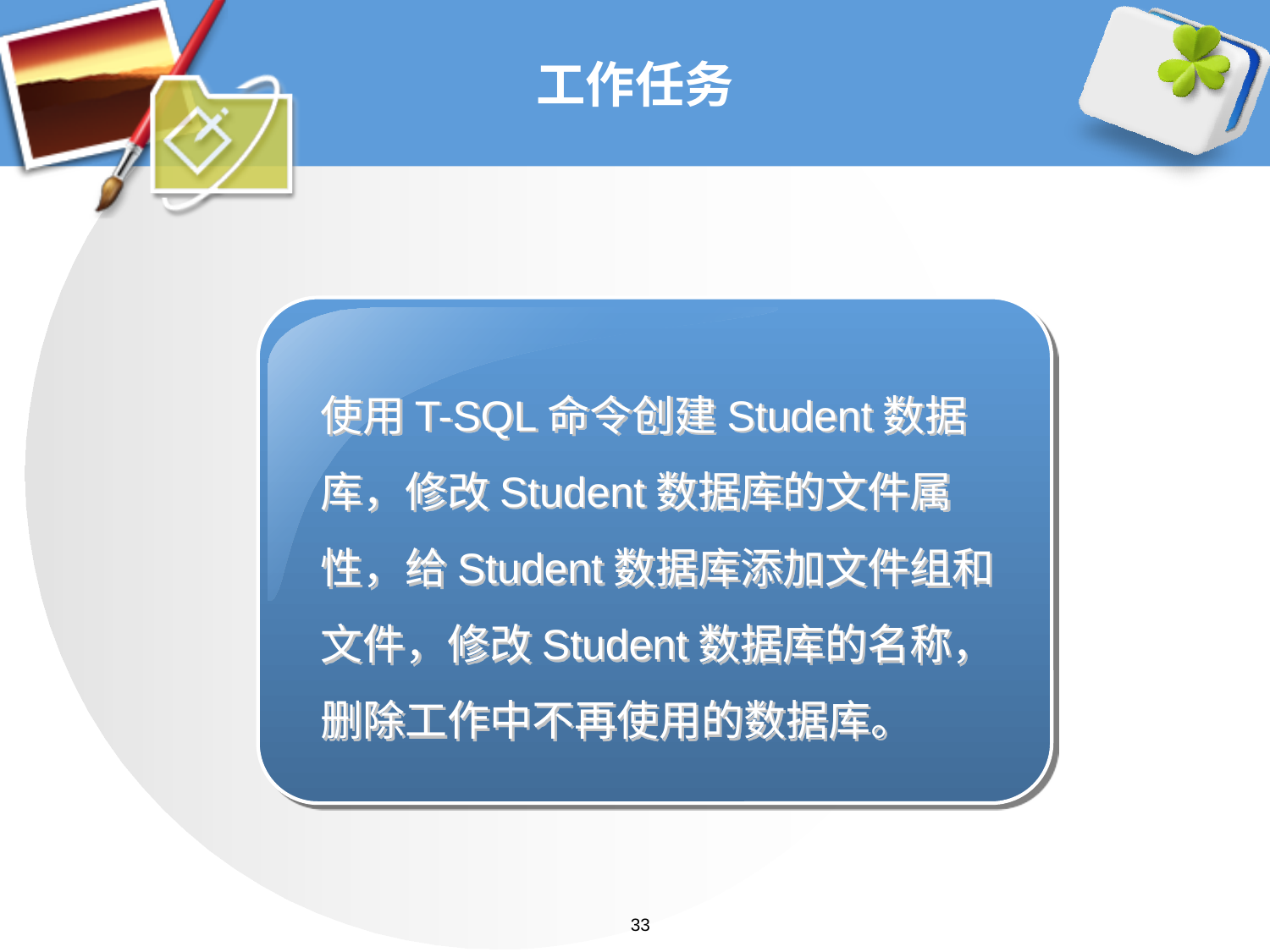

# 工作任务

使用T-SQL命令创建Student数据库，修改Student数据库的文件属性，给Student数据库添加文件组和文件，修改Student数据库的名称，删除工作中不再使用的数据库。
33